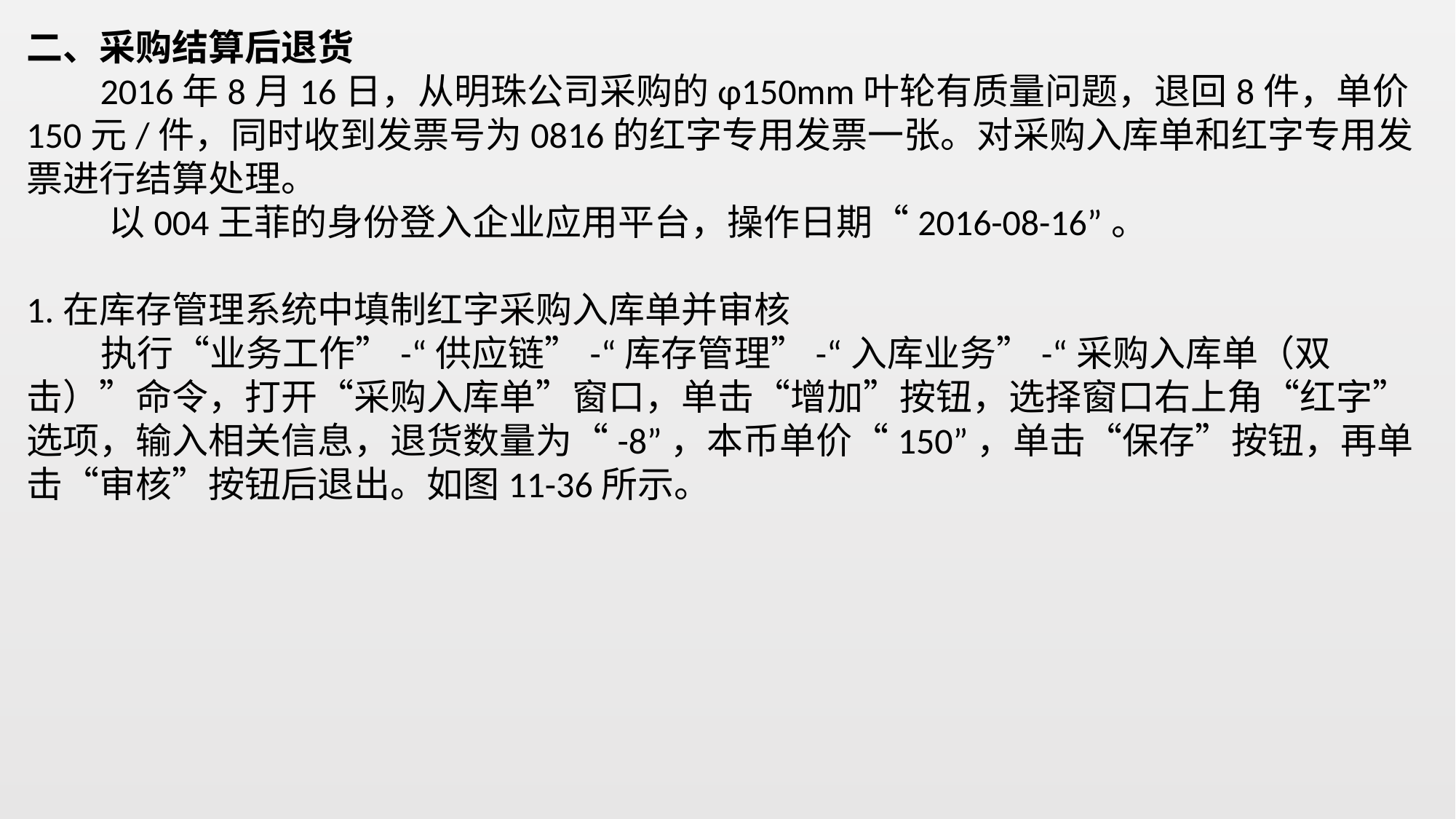

二、采购结算后退货
         2016年8月16日，从明珠公司采购的ɸ150mm叶轮有质量问题，退回8件，单价150元/件，同时收到发票号为0816的红字专用发票一张。对采购入库单和红字专用发票进行结算处理。
         以004王菲的身份登入企业应用平台，操作日期“2016-08-16”。

1.在库存管理系统中填制红字采购入库单并审核
        执行“业务工作”-“供应链”-“库存管理”-“入库业务”-“采购入库单（双击）”命令，打开“采购入库单”窗口，单击“增加”按钮，选择窗口右上角“红字”选项，输入相关信息，退货数量为“-8”，本币单价“150”，单击“保存”按钮，再单击“审核”按钮后退出。如图11-36所示。